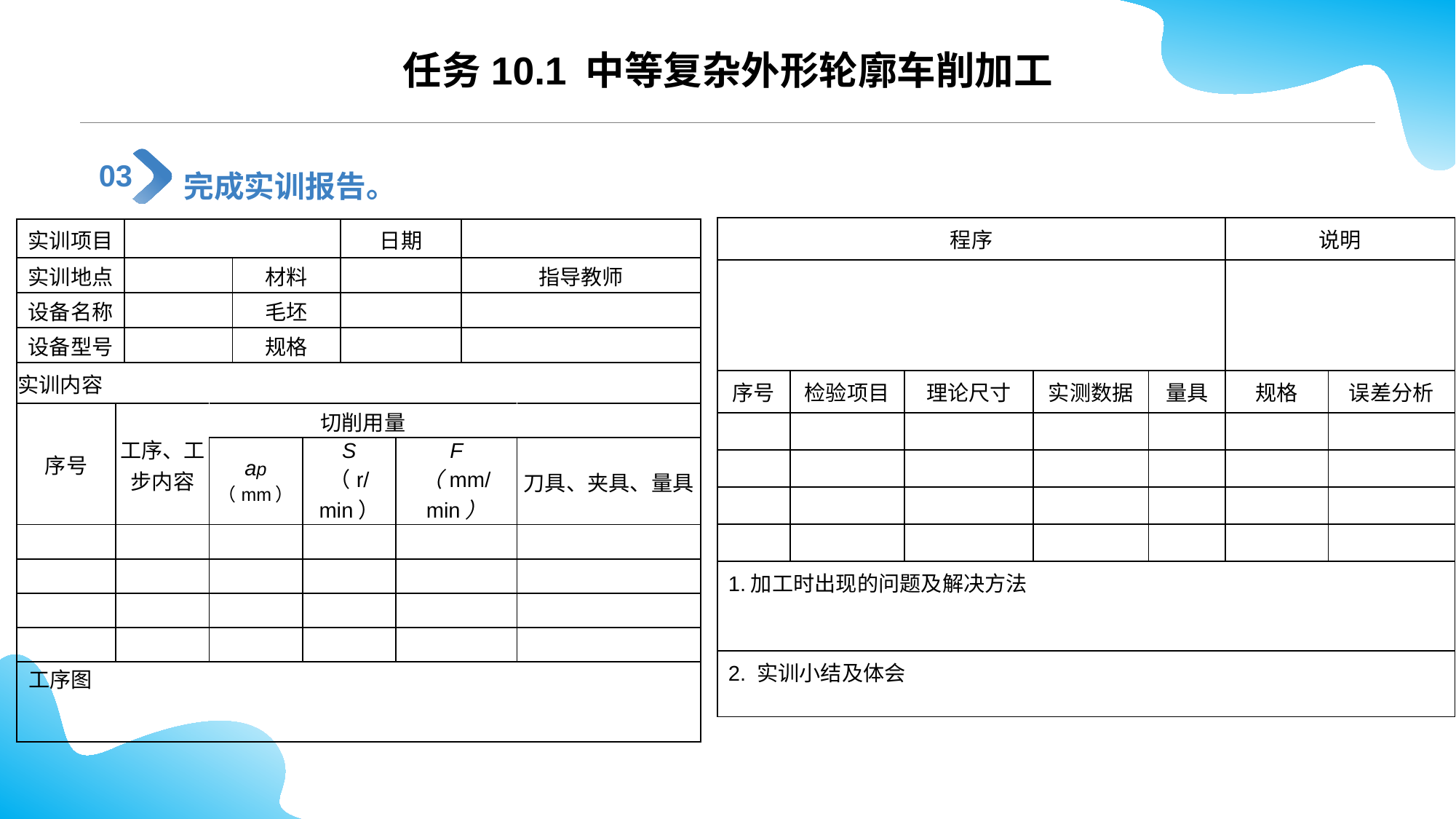

任务10.1 中等复杂外形轮廓车削加工
完成实训报告。
03

| 程序 |  |  |  |  | 说明 |  |
| --- | --- | --- | --- | --- | --- | --- |
|  |  |  |  |  |  |  |
| 序号 | 检验项目 | 理论尺寸 | 实测数据 | 量具 | 规格 | 误差分析 |
|  |  |  |  |  |  |  |
|  |  |  |  |  |  |  |
|  |  |  |  |  |  |  |
|  |  |  |  |  |  |  |
| 1.加工时出现的问题及解决方法 |  |  |  |  |  |  |
| 2. 实训小结及体会 |  |  |  |  |  |  |
| 实训项目 |  |  |  |  |  | 日期 |  |  |  |
| --- | --- | --- | --- | --- | --- | --- | --- | --- | --- |
| 实训地点 |  |  |  | 材料 |  |  |  | 指导教师 |  |
| 设备名称 |  |  |  | 毛坯 |  |  |  |  |  |
| 设备型号 |  |  |  | 规格 |  |  |  |  |  |
| 实训内容 |  |  |  |  |  |  |  |  |  |
| 序号 | 工序、工步内容 |  | 切削用量 |  |  |  |  |  |  |
|  |  |  | ap （mm） |  | S （r/min） |  | F （mm/min） |  | 刀具、夹具、量具 |
|  |  |  |  |  |  |  |  |  |  |
|  |  |  |  |  |  |  |  |  |  |
|  |  |  |  |  |  |  |  |  |  |
|  |  |  |  |  |  |  |  |  |  |
| 工序图 |  |  |  |  |  |  |  |  |  |